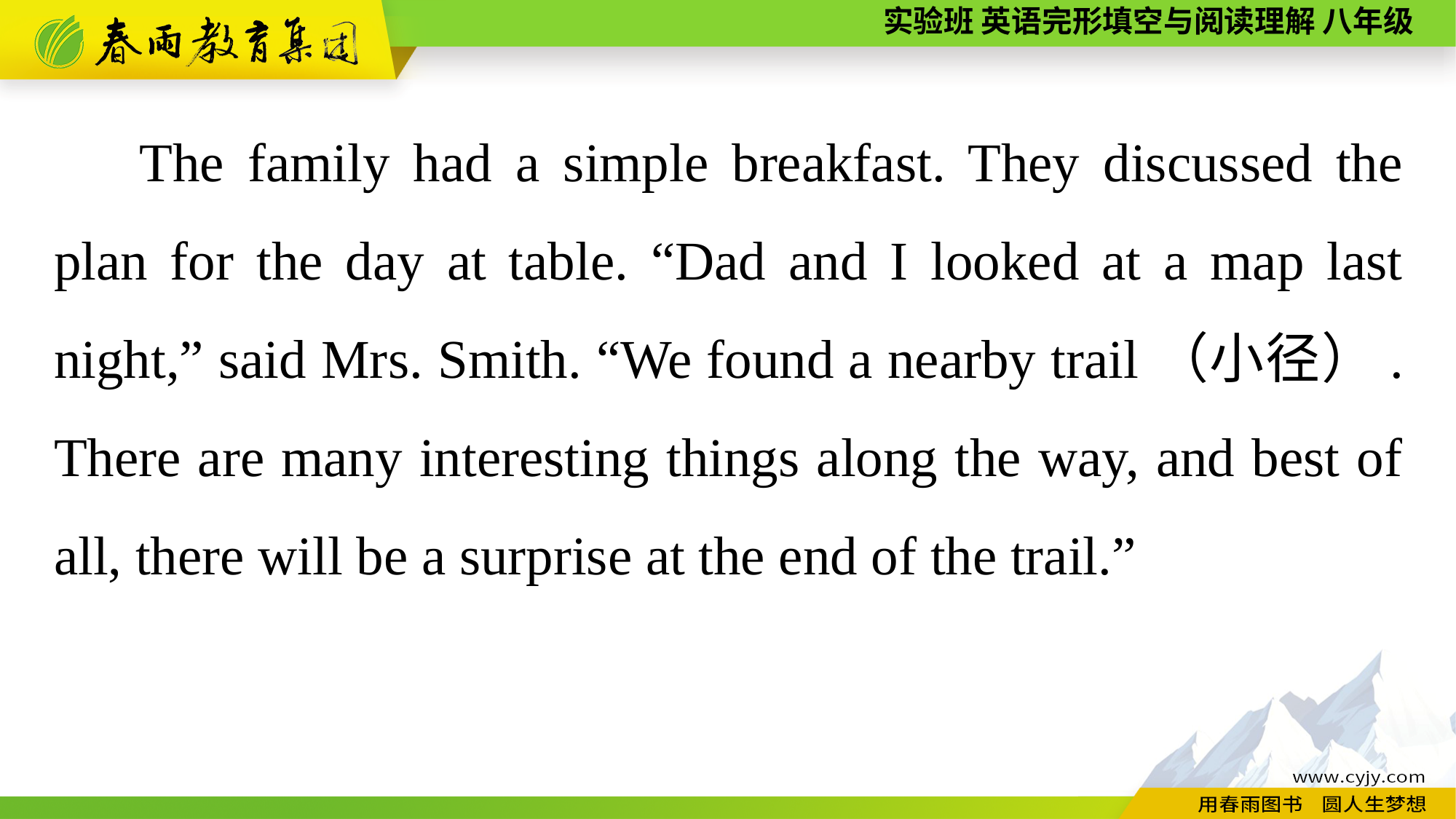

The family had a simple breakfast. They discussed the plan for the day at table. “Dad and I looked at a map last night,” said Mrs. Smith. “We found a nearby trail（小径）. There are many interesting things along the way, and best of all, there will be a surprise at the end of the trail.”